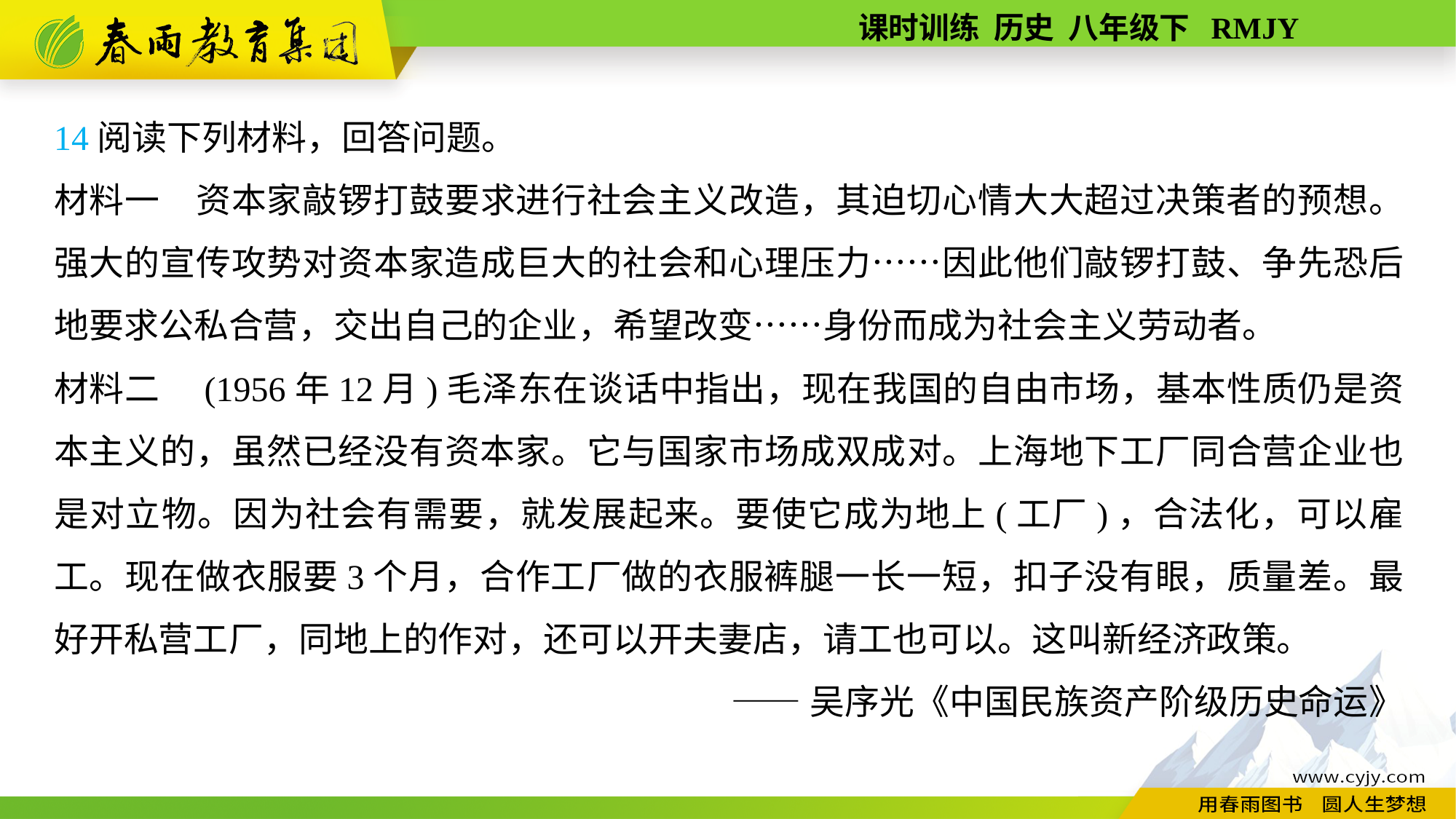

14阅读下列材料，回答问题。
材料一　资本家敲锣打鼓要求进行社会主义改造，其迫切心情大大超过决策者的预想。强大的宣传攻势对资本家造成巨大的社会和心理压力……因此他们敲锣打鼓、争先恐后地要求公私合营，交出自己的企业，希望改变……身份而成为社会主义劳动者。
材料二　(1956年12月)毛泽东在谈话中指出，现在我国的自由市场，基本性质仍是资本主义的，虽然已经没有资本家。它与国家市场成双成对。上海地下工厂同合营企业也是对立物。因为社会有需要，就发展起来。要使它成为地上(工厂)，合法化，可以雇工。现在做衣服要3个月，合作工厂做的衣服裤腿一长一短，扣子没有眼，质量差。最好开私营工厂，同地上的作对，还可以开夫妻店，请工也可以。这叫新经济政策。
——吴序光《中国民族资产阶级历史命运》